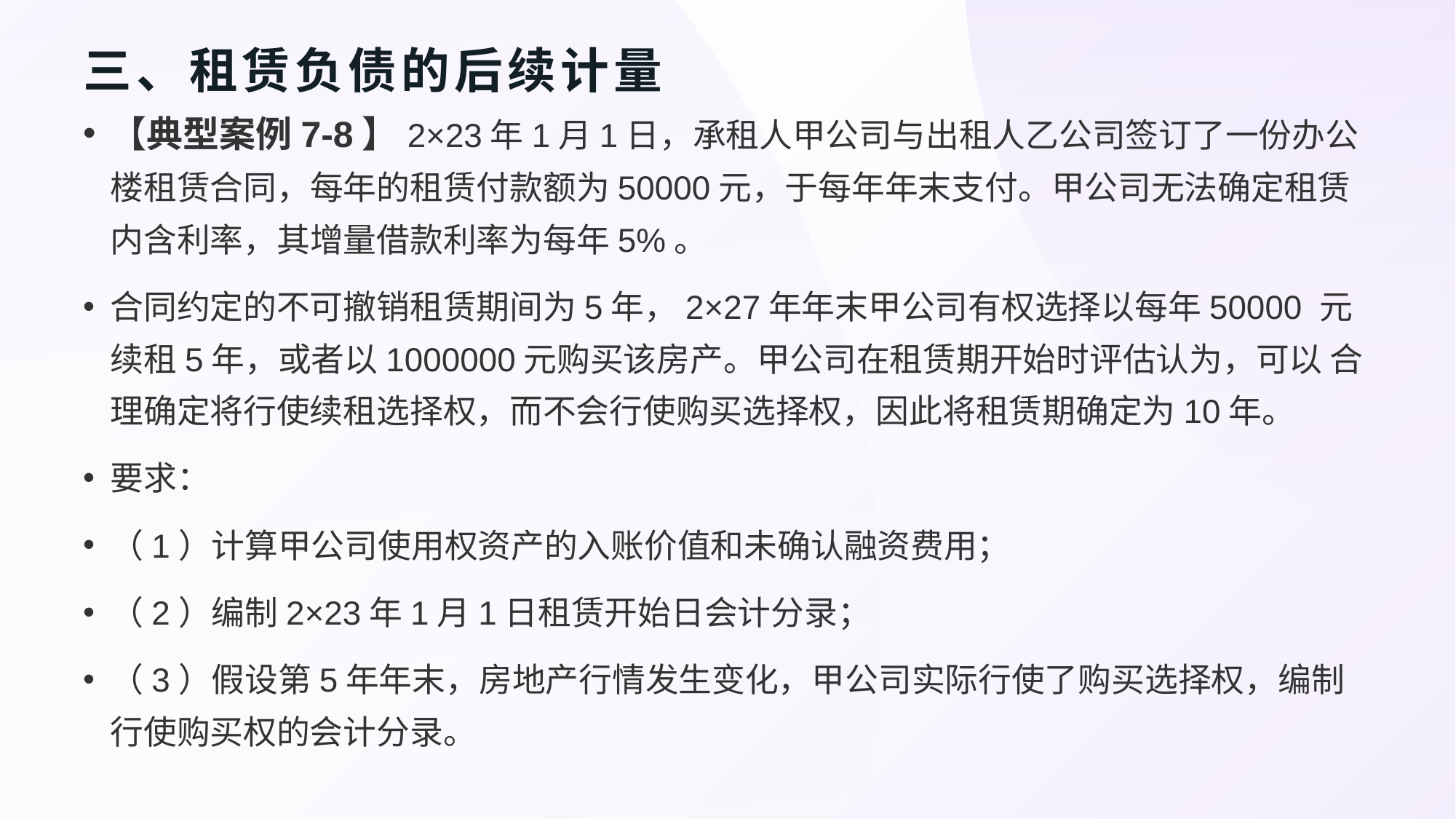

# 三、租赁负债的后续计量
【典型案例7-8】2×23年1月1日，承租人甲公司与出租人乙公司签订了一份办公楼租赁合同，每年的租赁付款额为50000元，于每年年末支付。甲公司无法确定租赁内含利率，其增量借款利率为每年5%。
合同约定的不可撤销租赁期间为5年，2×27年年末甲公司有权选择以每年50000 元续租5年，或者以1000000元购买该房产。甲公司在租赁期开始时评估认为，可以 合理确定将行使续租选择权，而不会行使购买选择权，因此将租赁期确定为10年。
要求：
（1）计算甲公司使用权资产的入账价值和未确认融资费用；
（2）编制2×23年1月1日租赁开始日会计分录；
（3）假设第5年年末，房地产行情发生变化，甲公司实际行使了购买选择权，编制行使购买权的会计分录。